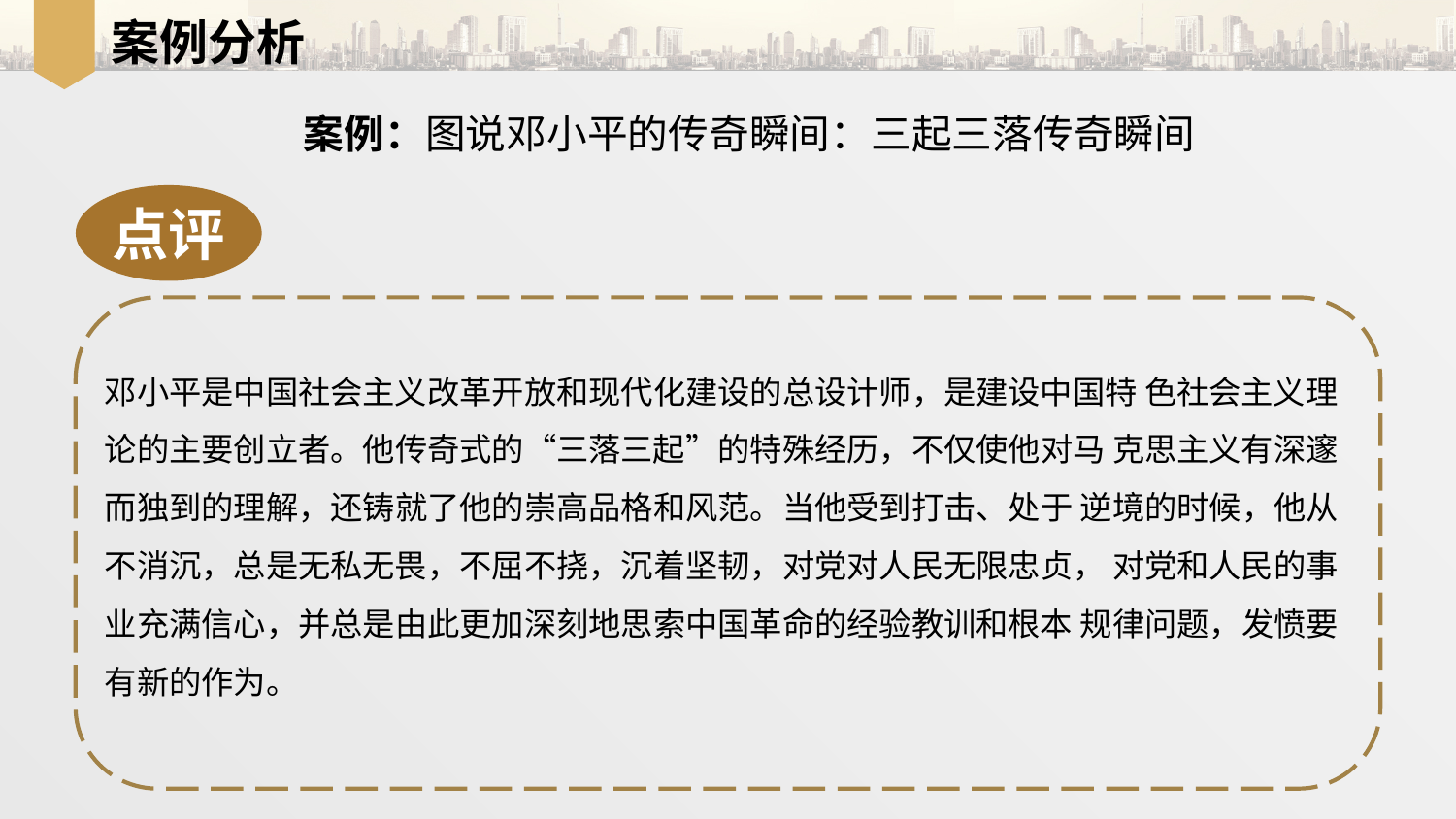

# 案例分析
案例：图说邓小平的传奇瞬间：三起三落传奇瞬间

点评

邓小平是中国社会主义改革开放和现代化建设的总设计师，是建设中国特 色社会主义理论的主要创立者。他传奇式的“三落三起”的特殊经历，不仅使他对马 克思主义有深邃而独到的理解，还铸就了他的崇高品格和风范。当他受到打击、处于 逆境的时候，他从不消沉，总是无私无畏，不屈不挠，沉着坚韧，对党对人民无限忠贞， 对党和人民的事业充满信心，并总是由此更加深刻地思索中国革命的经验教训和根本 规律问题，发愤要有新的作为。